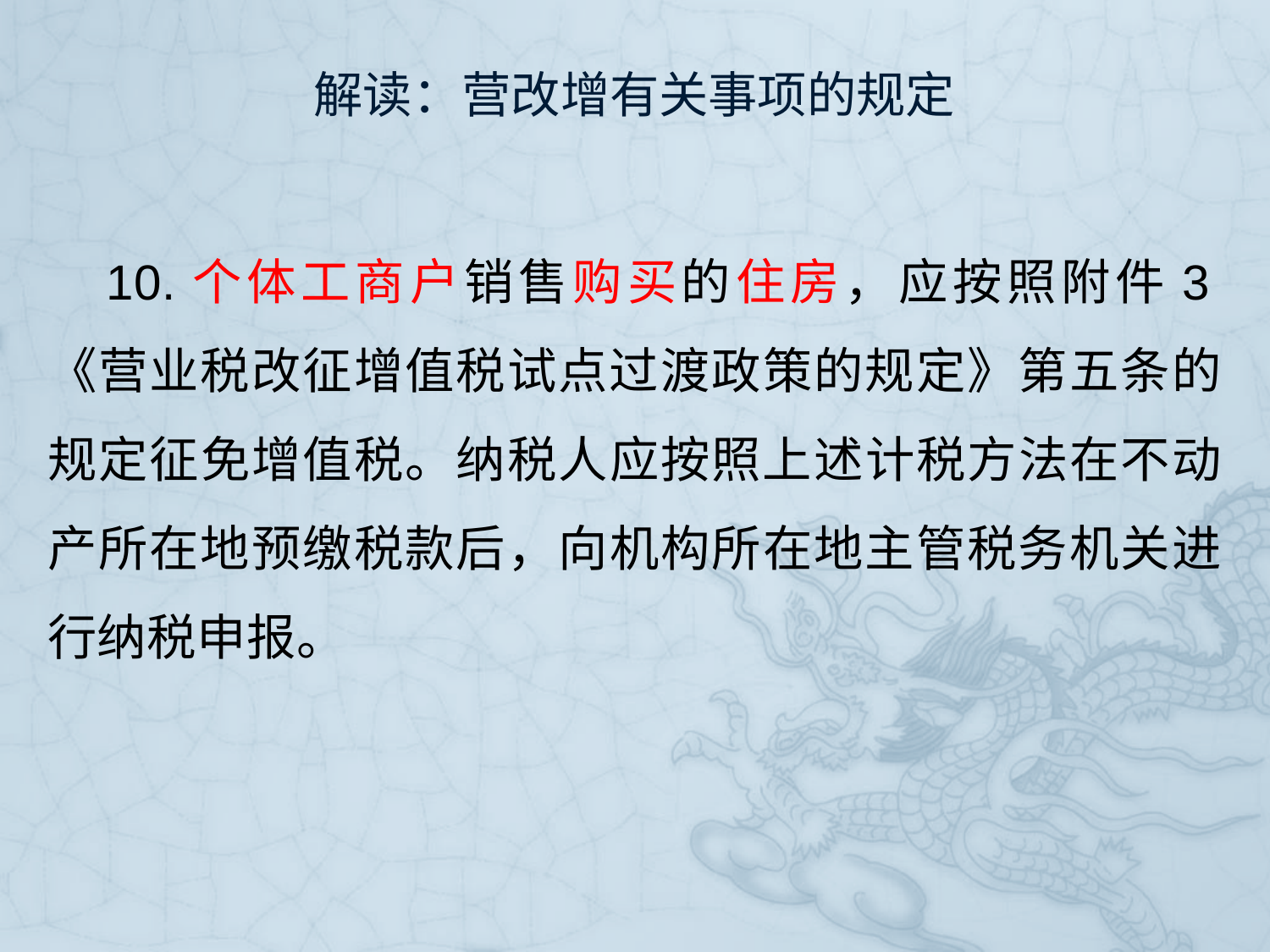

# 解读：营改增有关事项的规定

10.个体工商户销售购买的住房，应按照附件3《营业税改征增值税试点过渡政策的规定》第五条的规定征免增值税。纳税人应按照上述计税方法在不动产所在地预缴税款后，向机构所在地主管税务机关进行纳税申报。